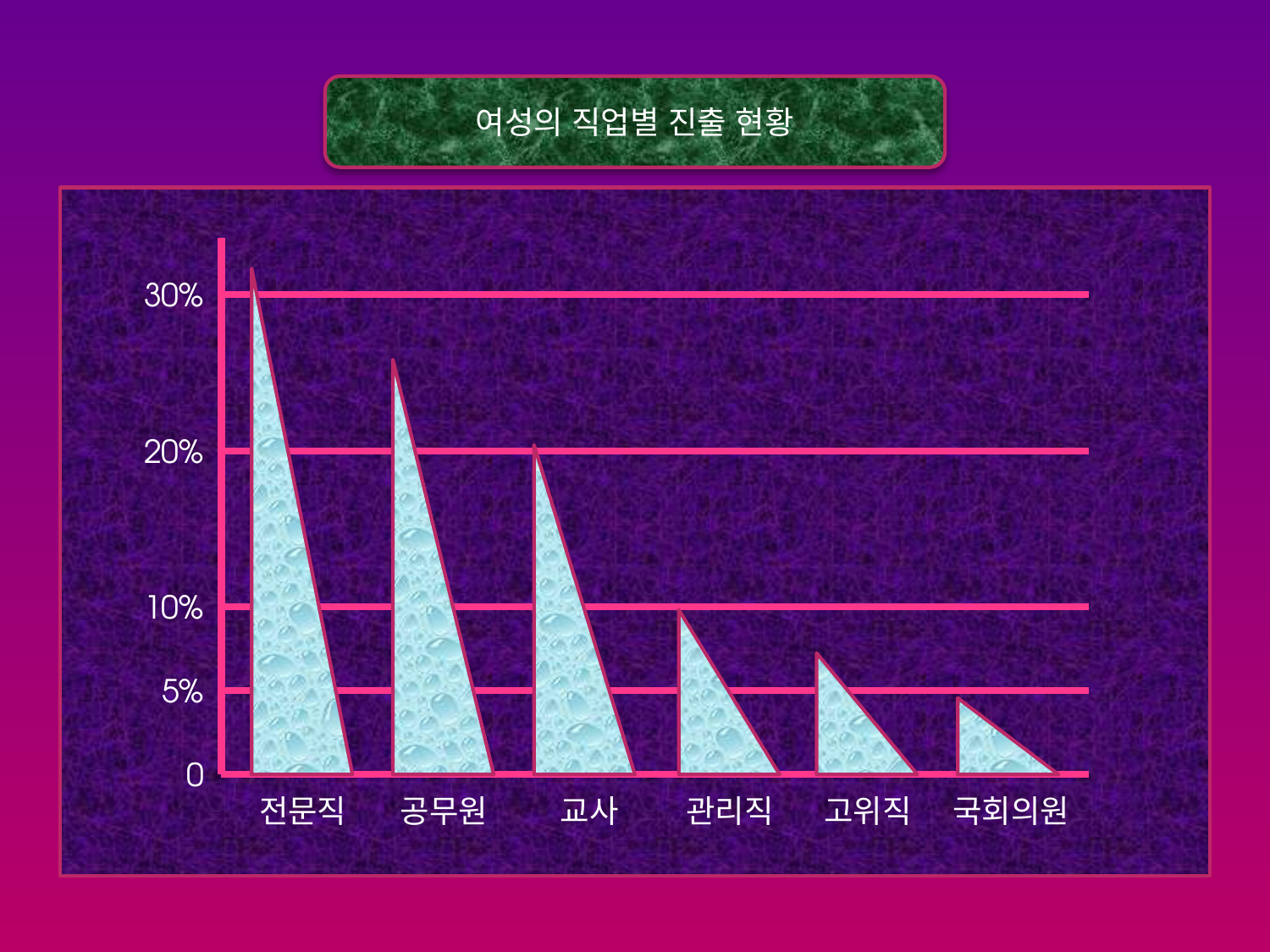

여성의 직업별 진출 현황

30%

20%

10%

5%

0
전문직
공무원
교사
관리직
고위직
국회의원
4